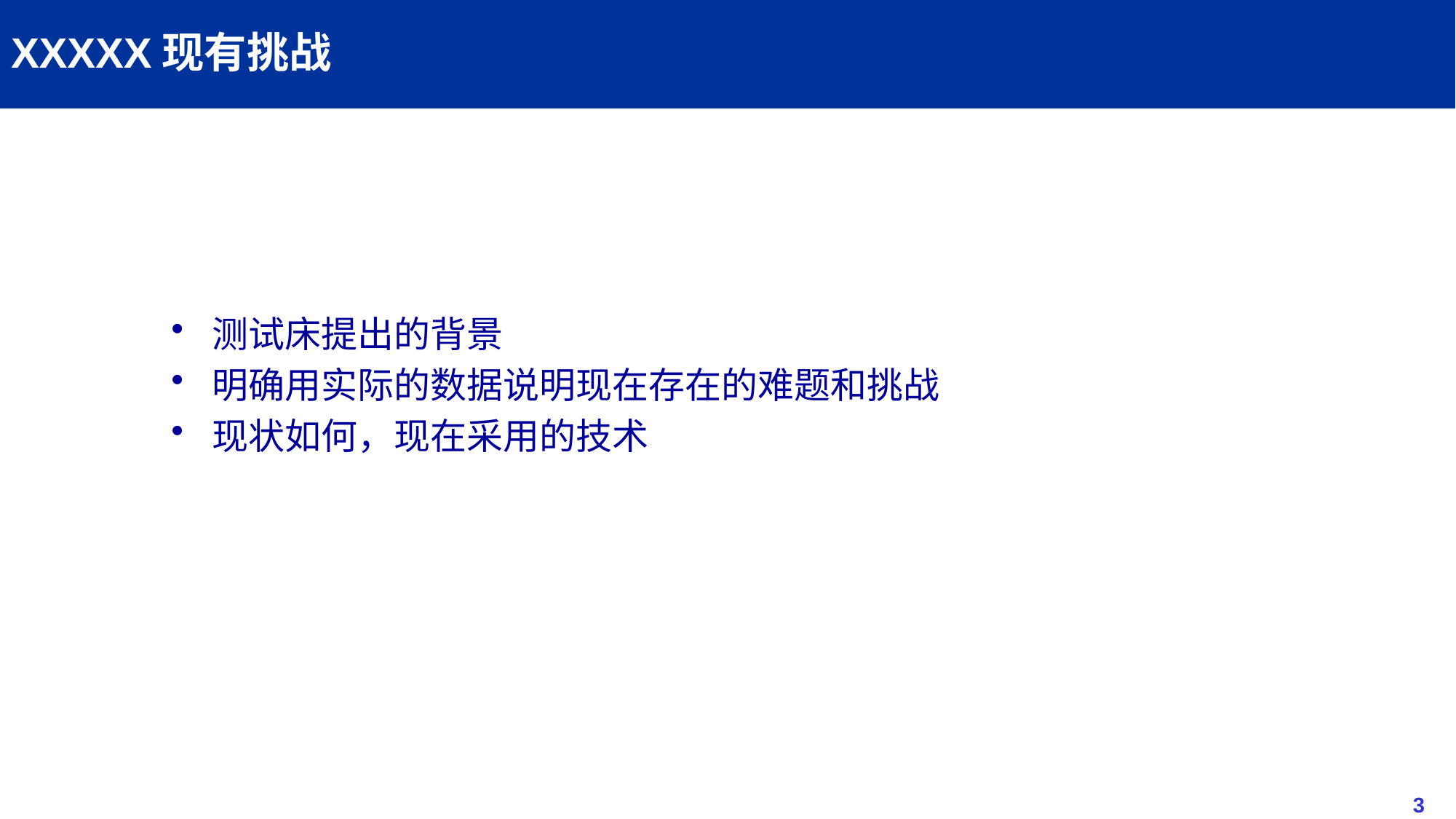

# XXXXX现有挑战

测试床提出的背景
明确用实际的数据说明现在存在的难题和挑战
现状如何，现在采用的技术